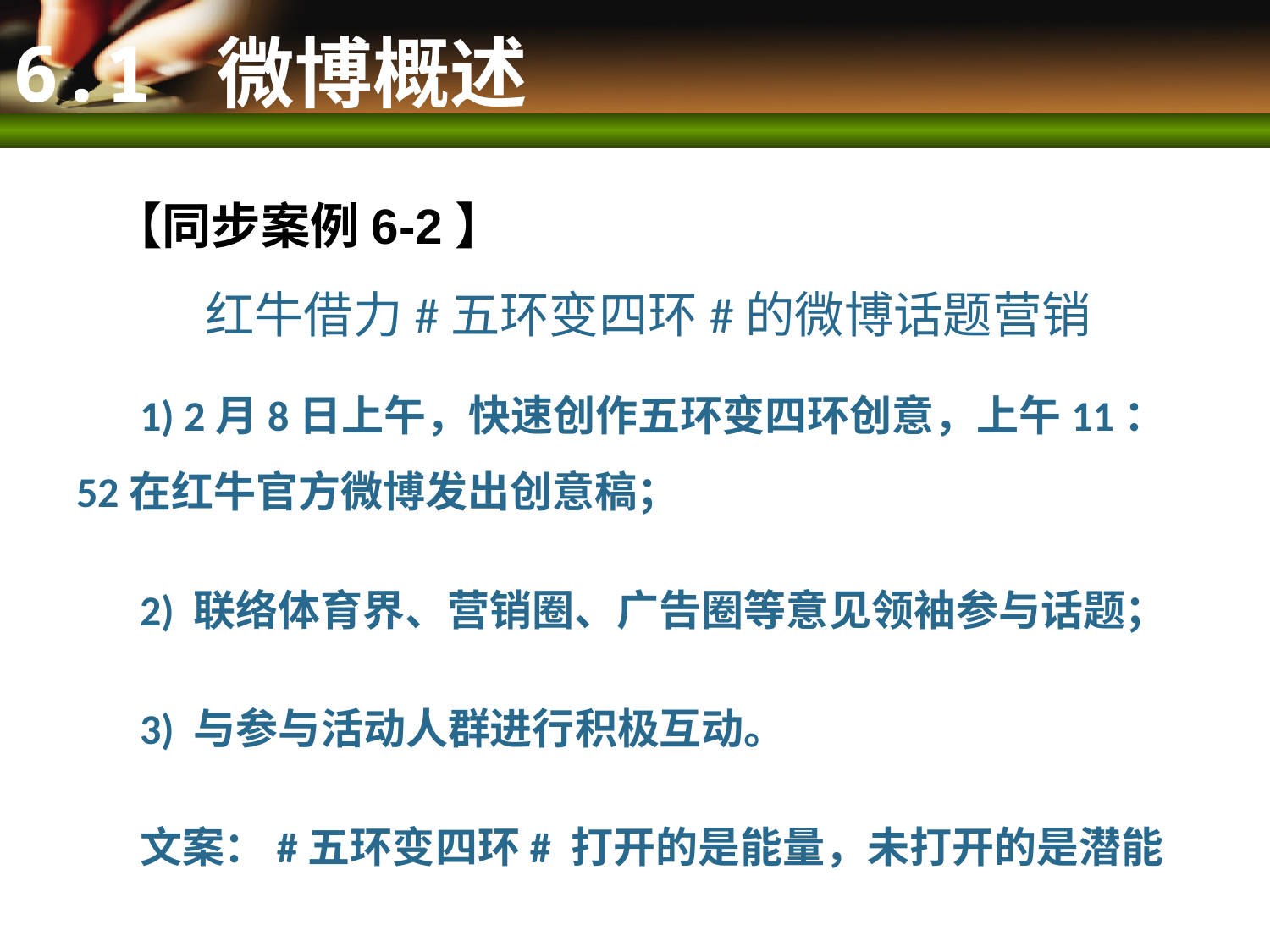

6.1 微博概述
【同步案例6-2】
红牛借力#五环变四环#的微博话题营销
1) 2月8日上午，快速创作五环变四环创意，上午11：52在红牛官方微博发出创意稿；
2) 联络体育界、营销圈、广告圈等意见领袖参与话题；
3) 与参与活动人群进行积极互动。
文案：#五环变四环# 打开的是能量，未打开的是潜能